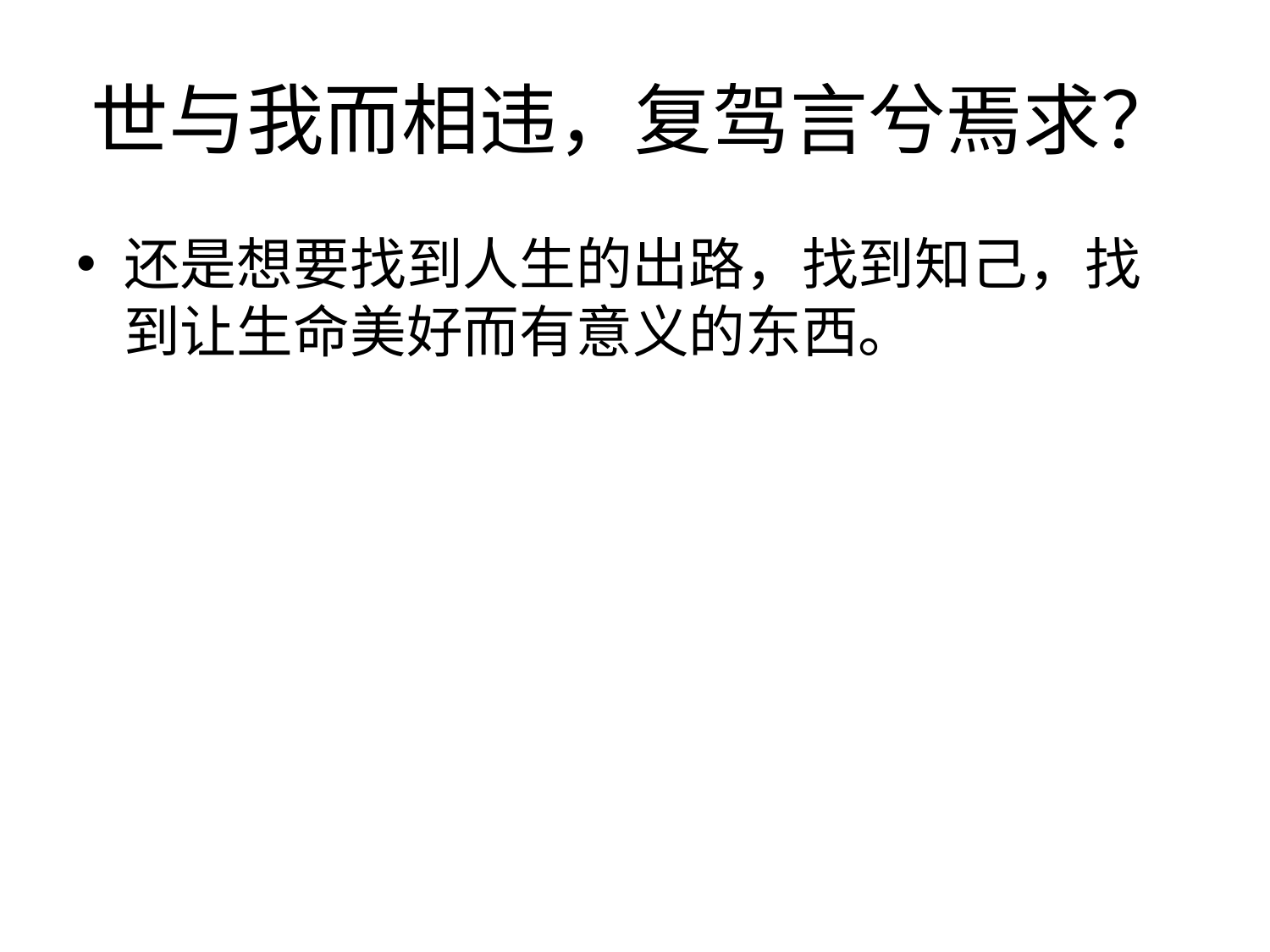

# 世与我而相违，复驾言兮焉求？
还是想要找到人生的出路，找到知己，找到让生命美好而有意义的东西。